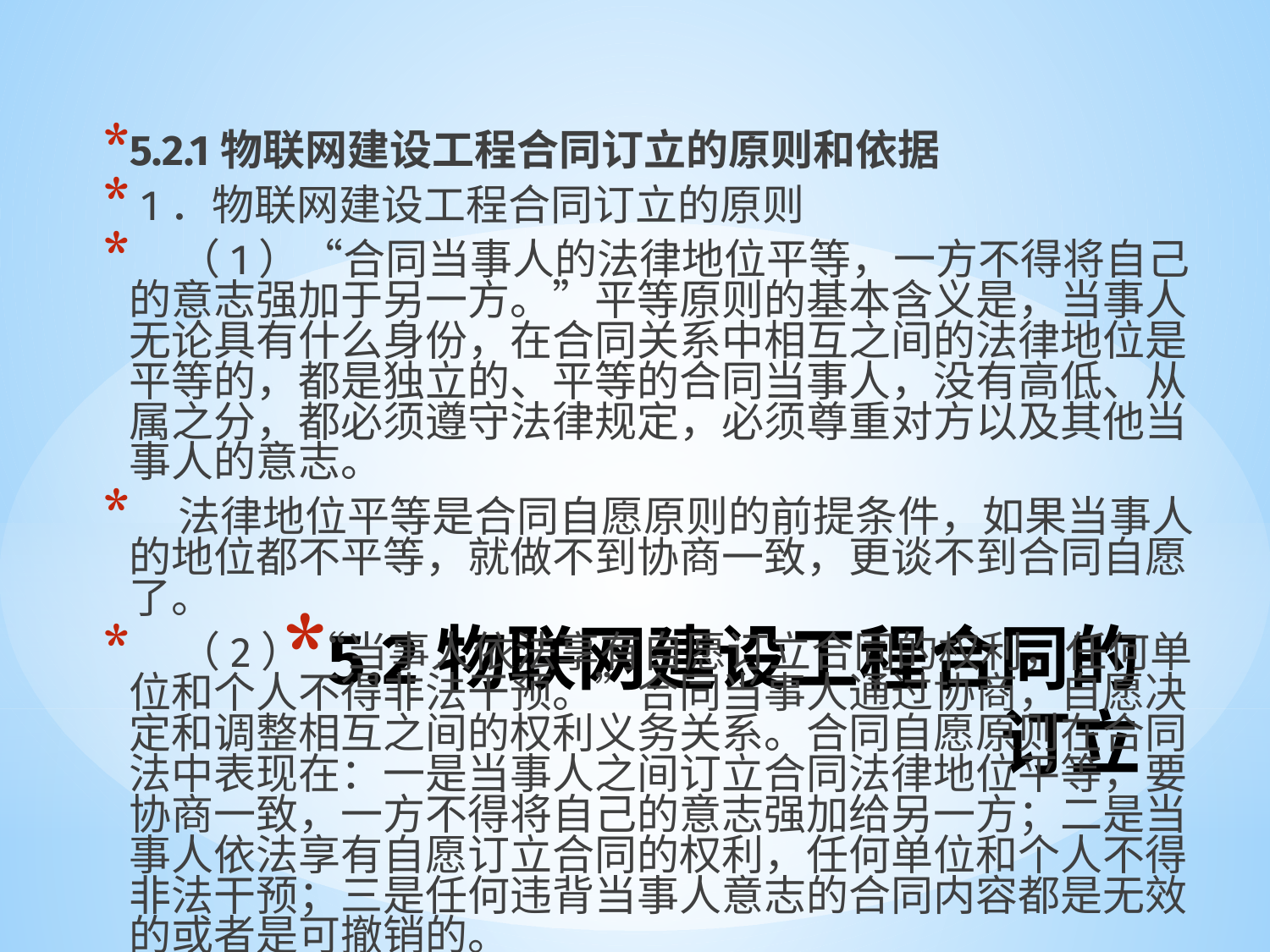

5.2.1物联网建设工程合同订立的原则和依据
 1．物联网建设工程合同订立的原则
    （1）“合同当事人的法律地位平等，一方不得将自己的意志强加于另一方。”平等原则的基本含义是，当事人无论具有什么身份，在合同关系中相互之间的法律地位是平等的，都是独立的、平等的合同当事人，没有高低、从属之分，都必须遵守法律规定，必须尊重对方以及其他当事人的意志。
    法律地位平等是合同自愿原则的前提条件，如果当事人的地位都不平等，就做不到协商一致，更谈不到合同自愿了。
    （2）“当事人依法享有自愿订立合同的权利，任何单位和个人不得非法干预。”合同当事人通过协商，自愿决定和调整相互之间的权利义务关系。合同自愿原则在合同法中表现在：一是当事人之间订立合同法律地位平等，要协商一致，一方不得将自己的意志强加给另一方；二是当事人依法享有自愿订立合同的权利，任何单位和个人不得非法干预；三是任何违背当事人意志的合同内容都是无效的或者是可撤销的。
# 5.2物联网建设工程合同的订立